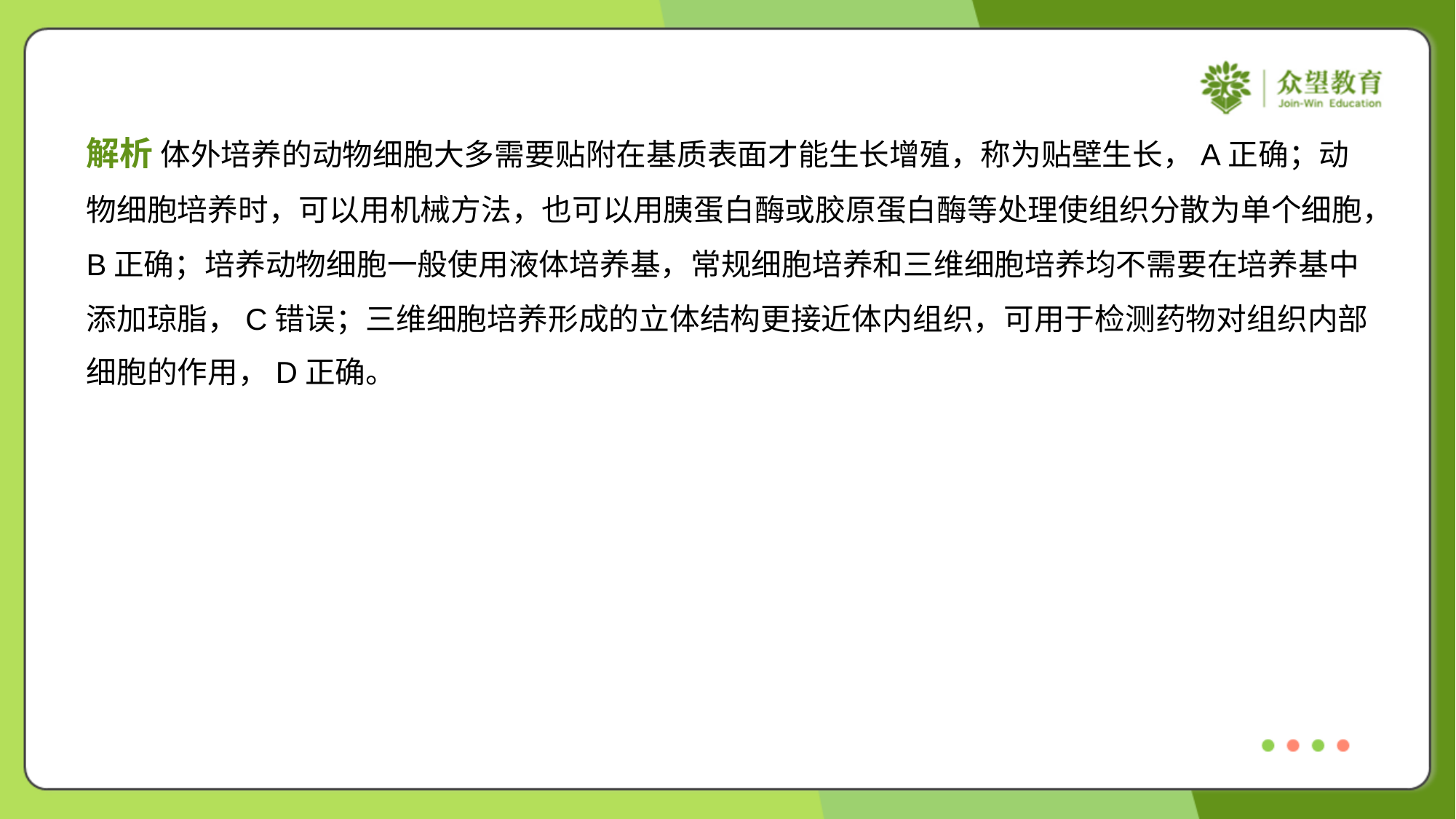

解析 体外培养的动物细胞大多需要贴附在基质表面才能生长增殖，称为贴壁生长，A正确；动
物细胞培养时，可以用机械方法，也可以用胰蛋白酶或胶原蛋白酶等处理使组织分散为单个细胞，
B正确；培养动物细胞一般使用液体培养基，常规细胞培养和三维细胞培养均不需要在培养基中
添加琼脂，C错误；三维细胞培养形成的立体结构更接近体内组织，可用于检测药物对组织内部
细胞的作用，D正确。